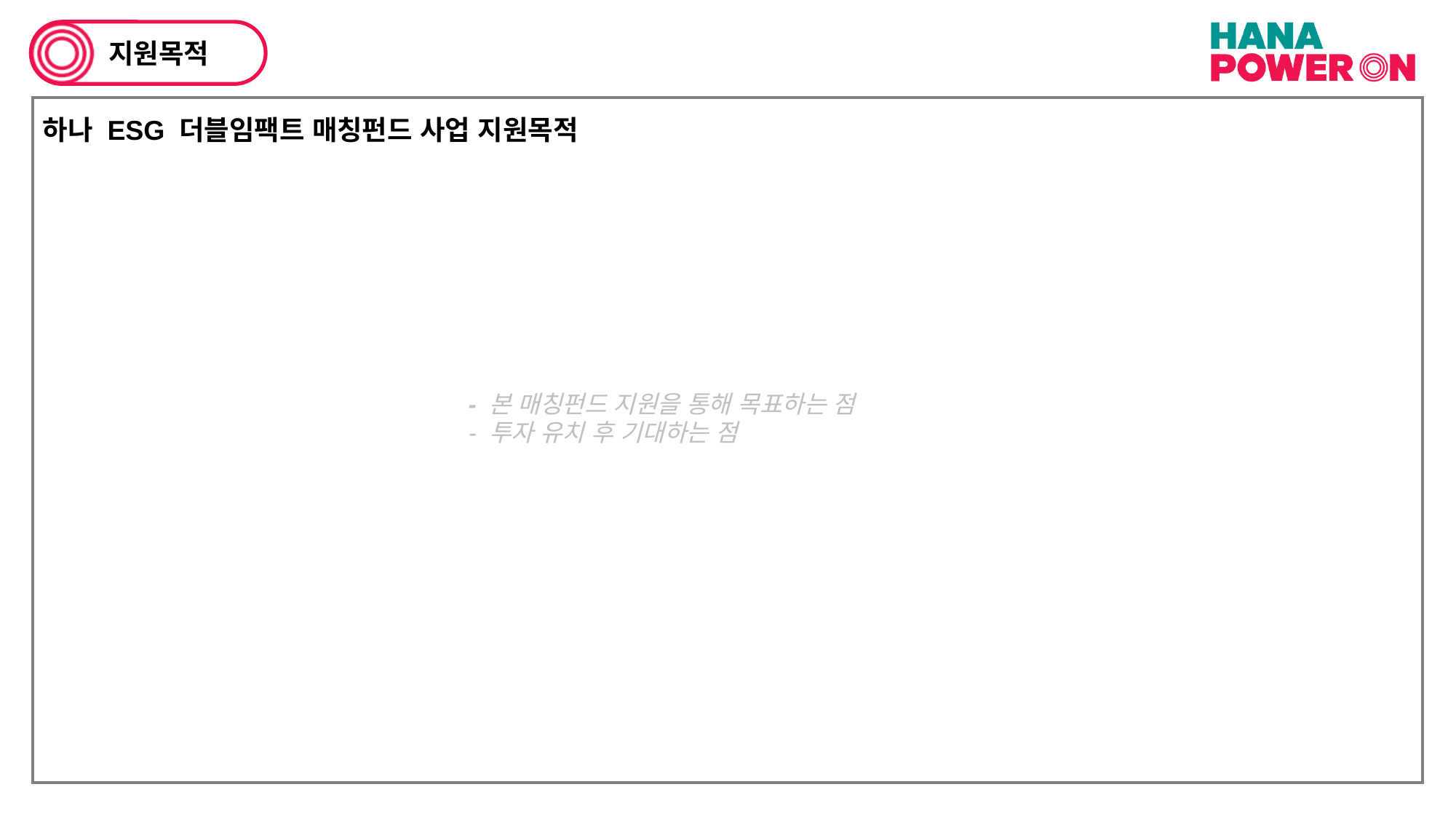

지원목적
하나 ESG 더블임팩트 매칭펀드 사업 지원목적
- 본 매칭펀드 지원을 통해 목표하는 점
- 투자 유치 후 기대하는 점